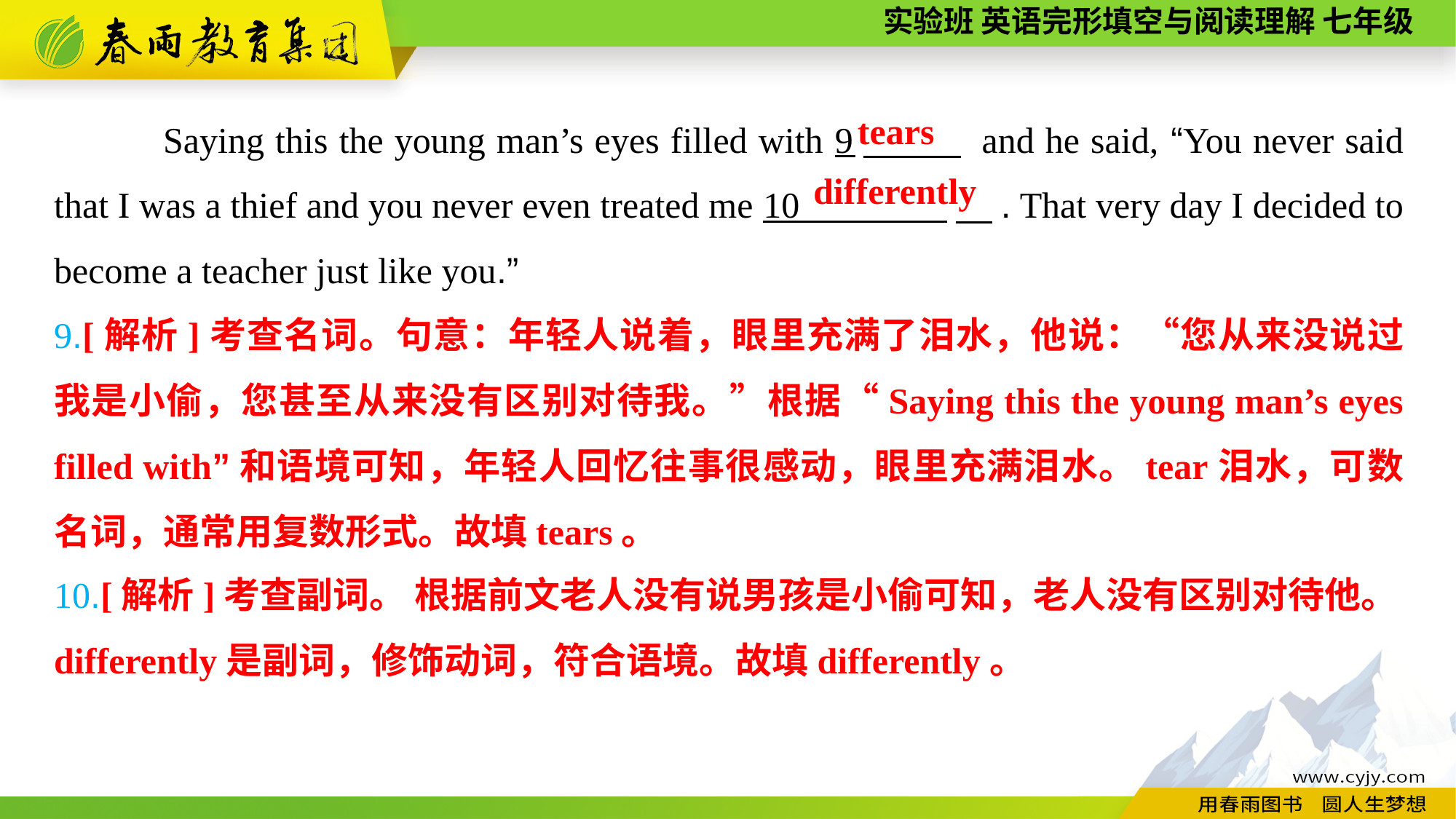

Saying this the young man’s eyes filled with 9　       and he said, “You never said that I was a thief and you never even treated me 10                　. That very day I decided to become a teacher just like you.”
tears
differently
9.[解析]考查名词。句意：年轻人说着，眼里充满了泪水，他说：“您从来没说过我是小偷，您甚至从来没有区别对待我。”根据“Saying this the young man’s eyes filled with”和语境可知，年轻人回忆往事很感动，眼里充满泪水。tear泪水，可数名词，通常用复数形式。故填tears。
10.[解析]考查副词。 根据前文老人没有说男孩是小偷可知，老人没有区别对待他。differently是副词，修饰动词，符合语境。故填differently。